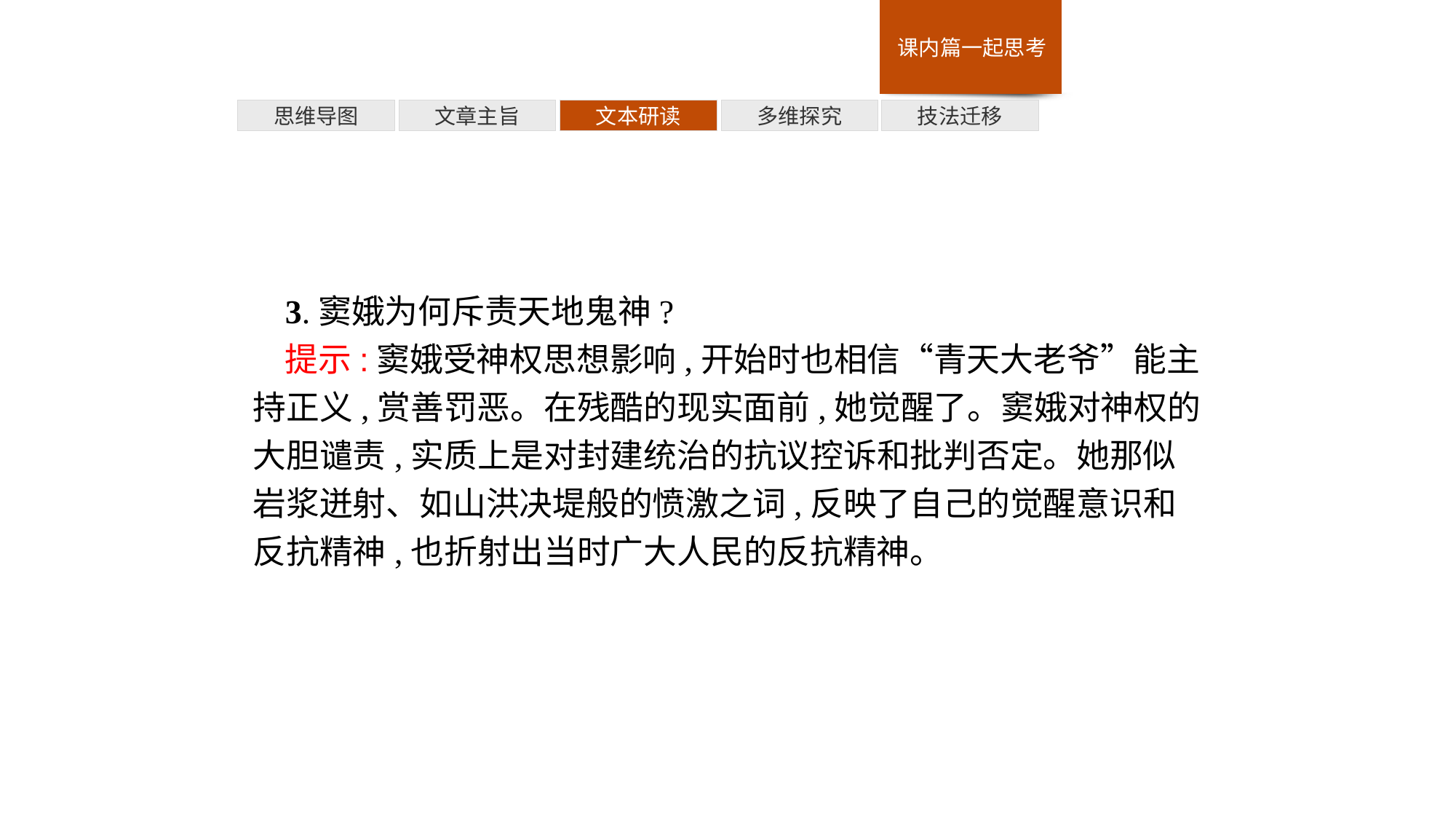

多维探究
思维导图
文章主旨
文本研读
技法迁移
3.窦娥为何斥责天地鬼神?
提示:窦娥受神权思想影响,开始时也相信“青天大老爷”能主持正义,赏善罚恶。在残酷的现实面前,她觉醒了。窦娥对神权的大胆谴责,实质上是对封建统治的抗议控诉和批判否定。她那似岩浆迸射、如山洪决堤般的愤激之词,反映了自己的觉醒意识和反抗精神,也折射出当时广大人民的反抗精神。